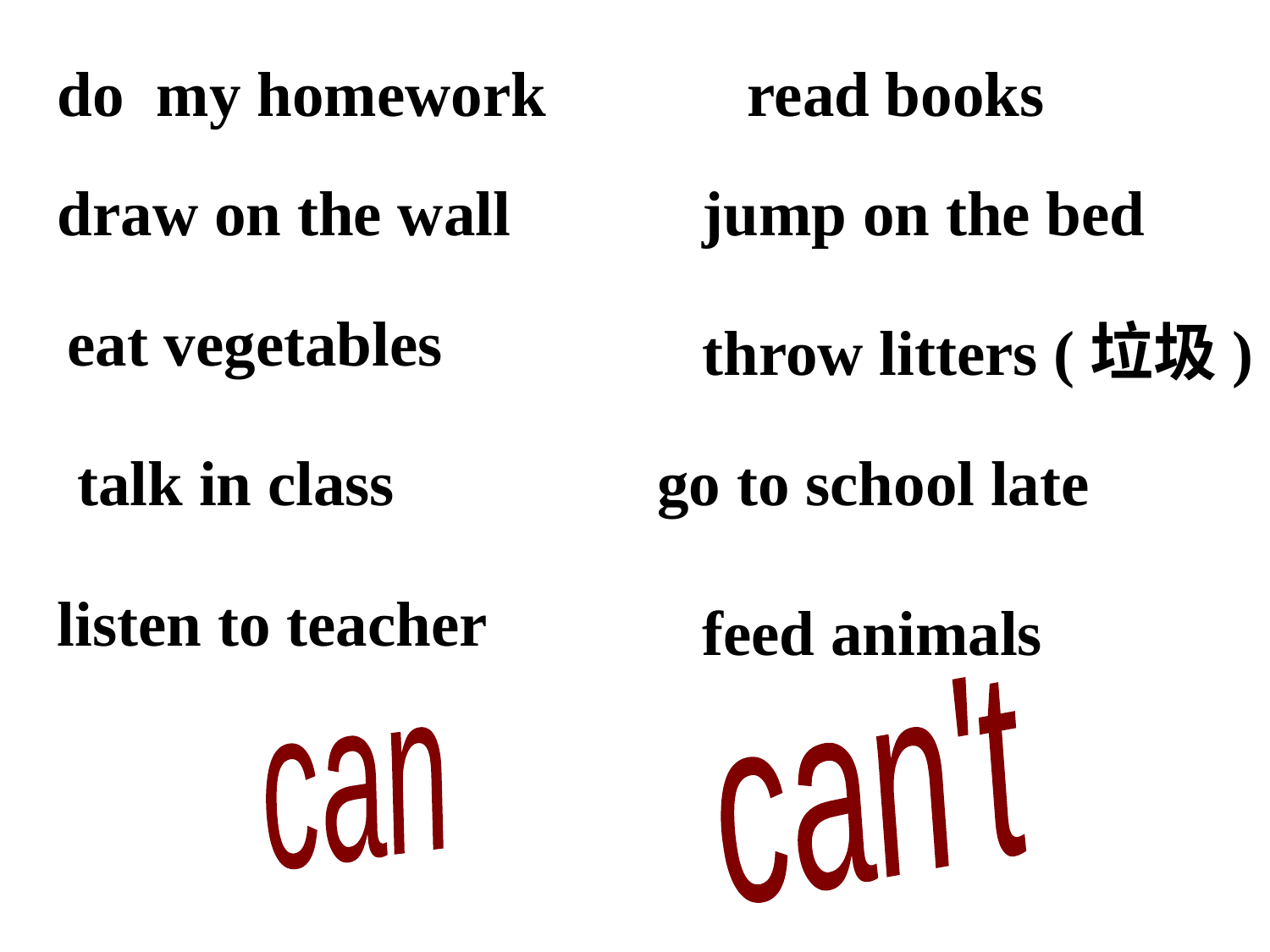

do  my homework
read books

draw on the wall
jump on the bed
eat vegetables
throw litters (垃圾)
talk in class
go to school late
listen to teacher
feed animals
can't
can